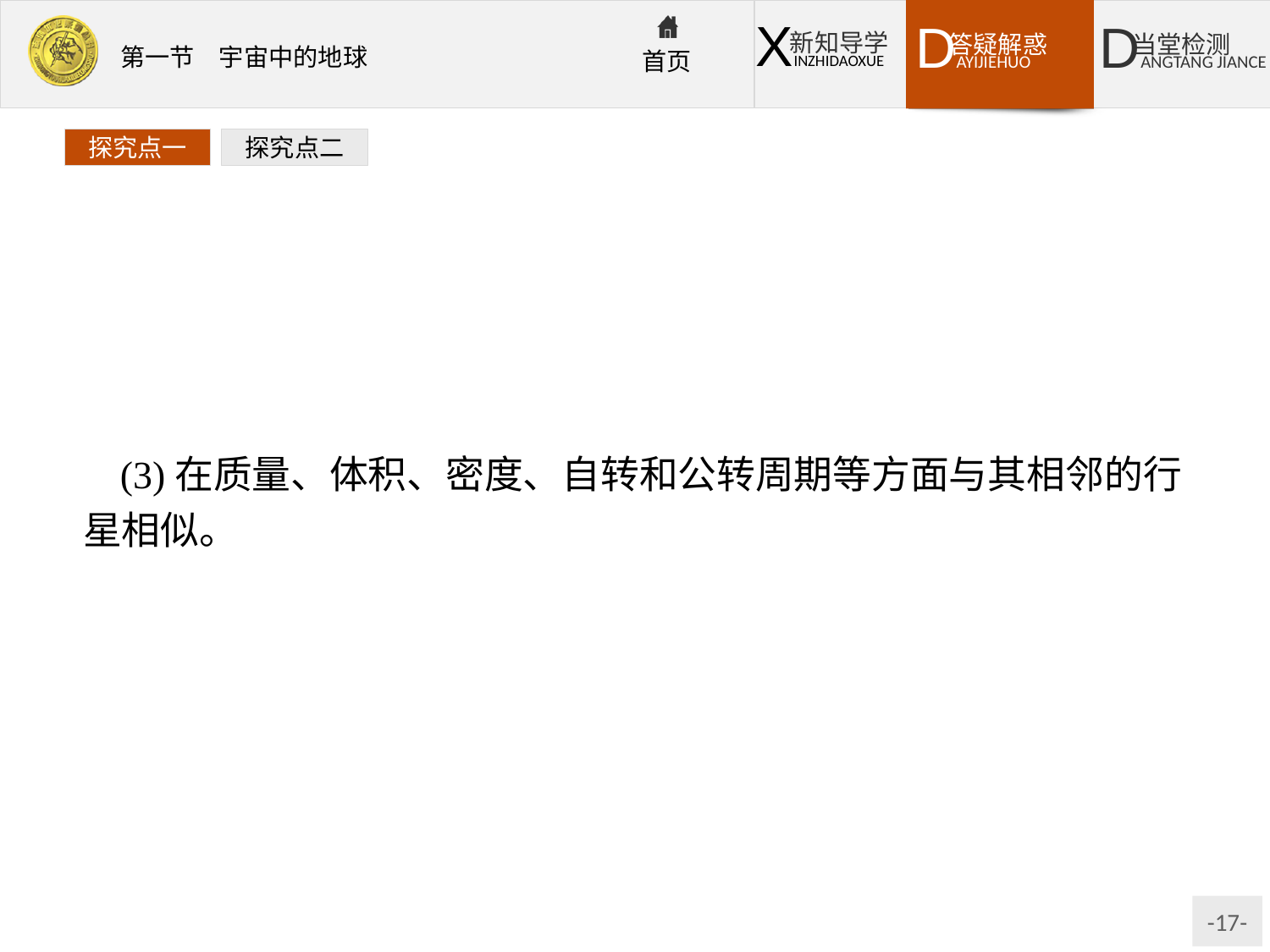

探究点一
探究点二
(3)在质量、体积、密度、自转和公转周期等方面与其相邻的行星相似。